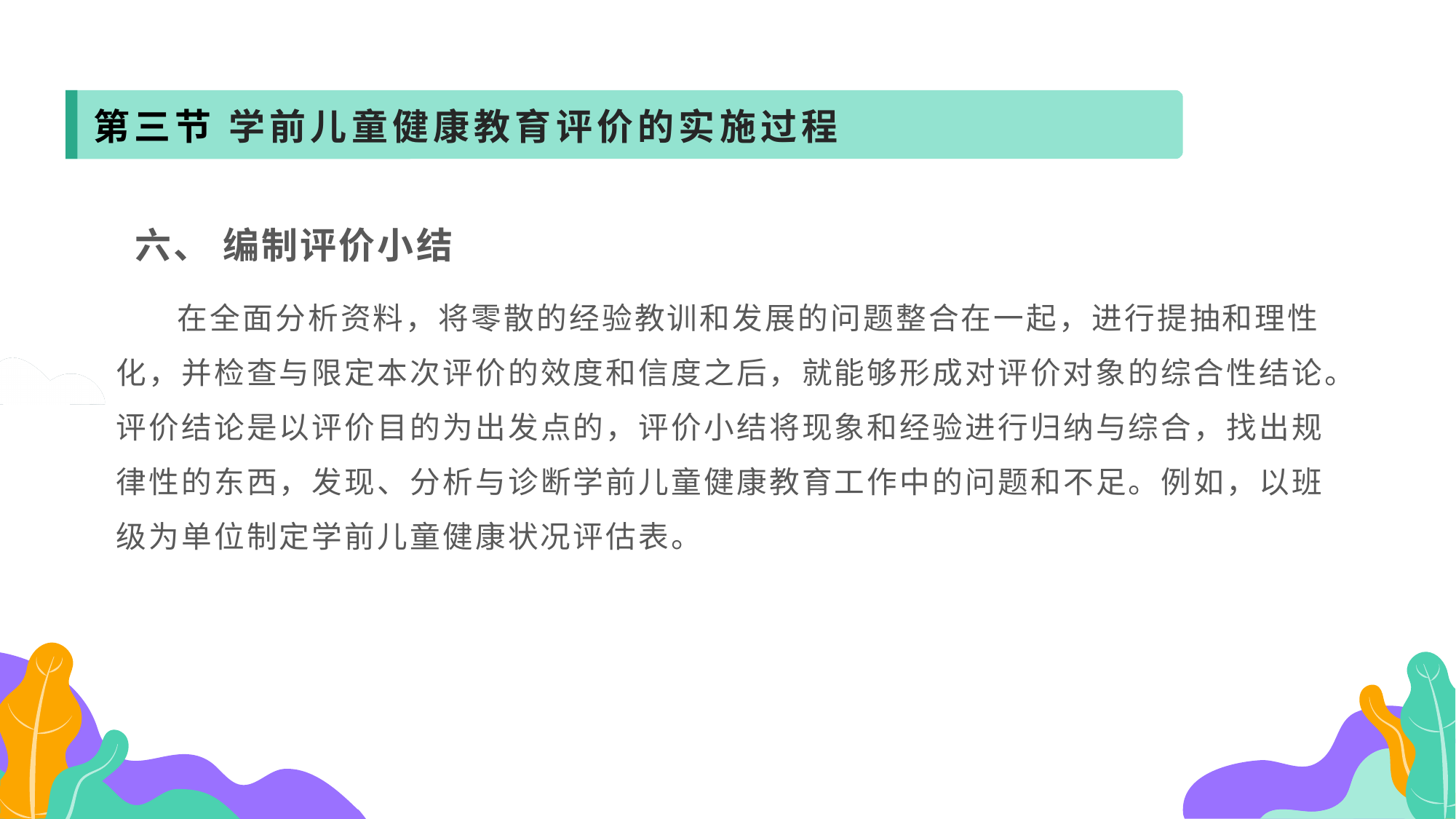

第三节 学前儿童健康教育评价的实施过程
 六、 编制评价小结
      在全面分析资料，将零散的经验教训和发展的问题整合在一起，进行提抽和理性化，并检查与限定本次评价的效度和信度之后，就能够形成对评价对象的综合性结论。评价结论是以评价目的为出发点的，评价小结将现象和经验进行归纳与综合，找出规律性的东西，发现、分析与诊断学前儿童健康教育工作中的问题和不足。例如，以班级为单位制定学前儿童健康状况评估表。